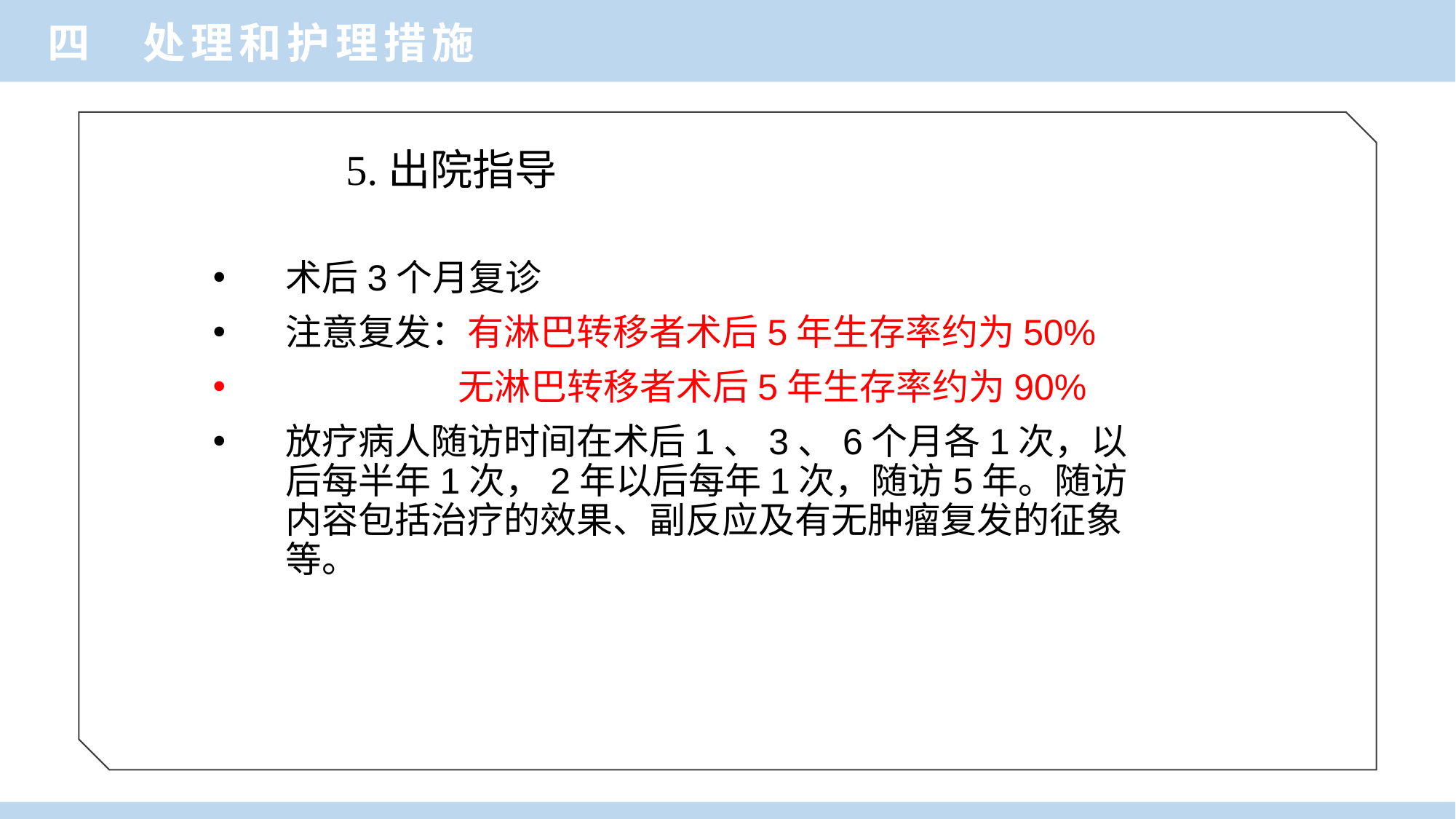

四   处理和护理措施

5.出院指导
术后3个月复诊
注意复发：有淋巴转移者术后5年生存率约为50%
                    无淋巴转移者术后5年生存率约为90%
放疗病人随访时间在术后1、3、6个月各1次，以后每半年1次，2年以后每年1次，随访5年。随访内容包括治疗的效果、副反应及有无肿瘤复发的征象等。